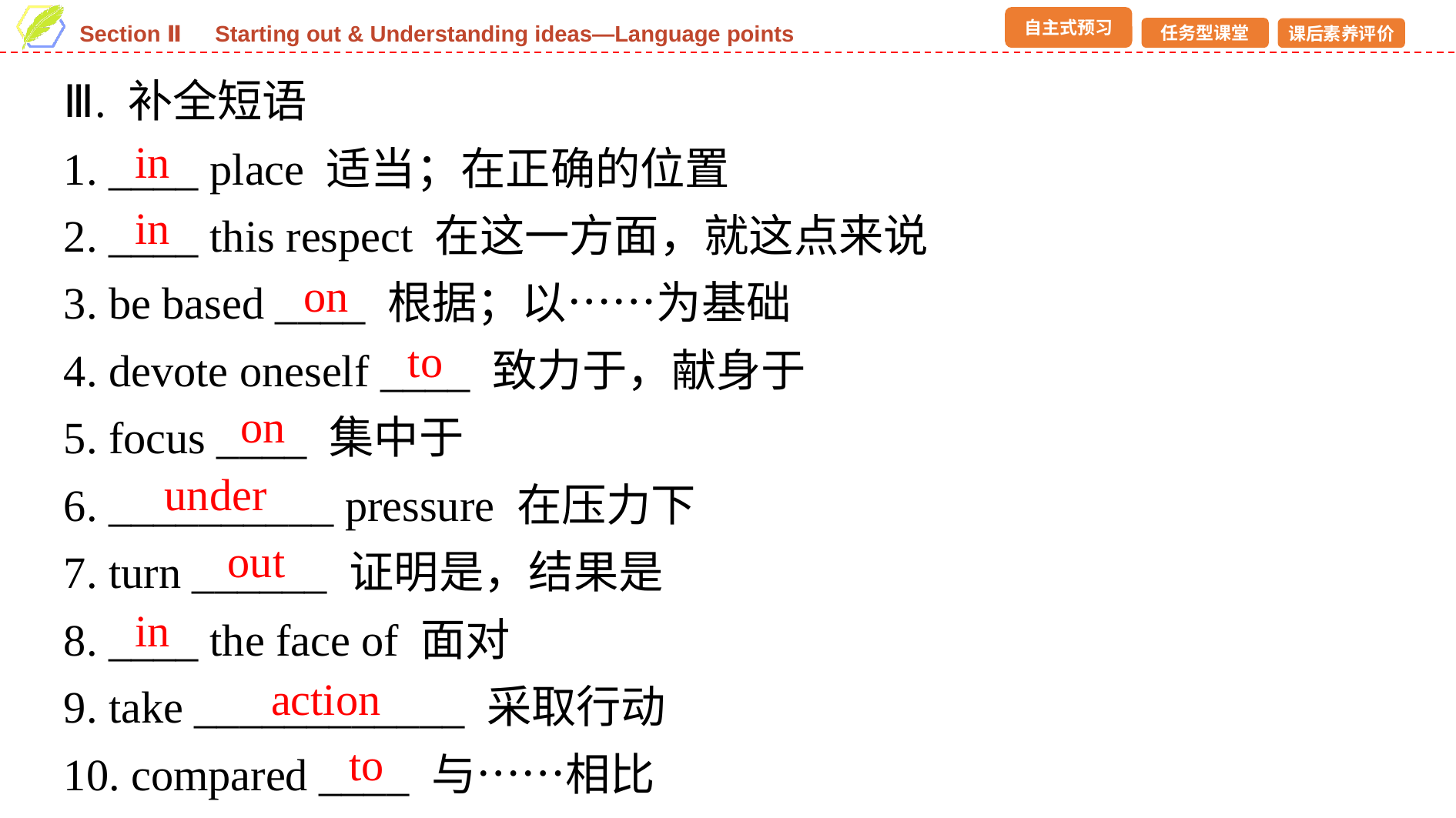

Ⅲ. 补全短语
1. ____ place 适当；在正确的位置
2. ____ this respect 在这一方面，就这点来说
3. be based ____ 根据；以……为基础
4. devote oneself ____ 致力于，献身于
5. focus ____ 集中于
6. __________ pressure 在压力下
7. turn ______ 证明是，结果是
8. ____ the face of 面对
9. take ____________ 采取行动
10. compared ____ 与……相比
in
in
on
to
on
under
out
in
action
to